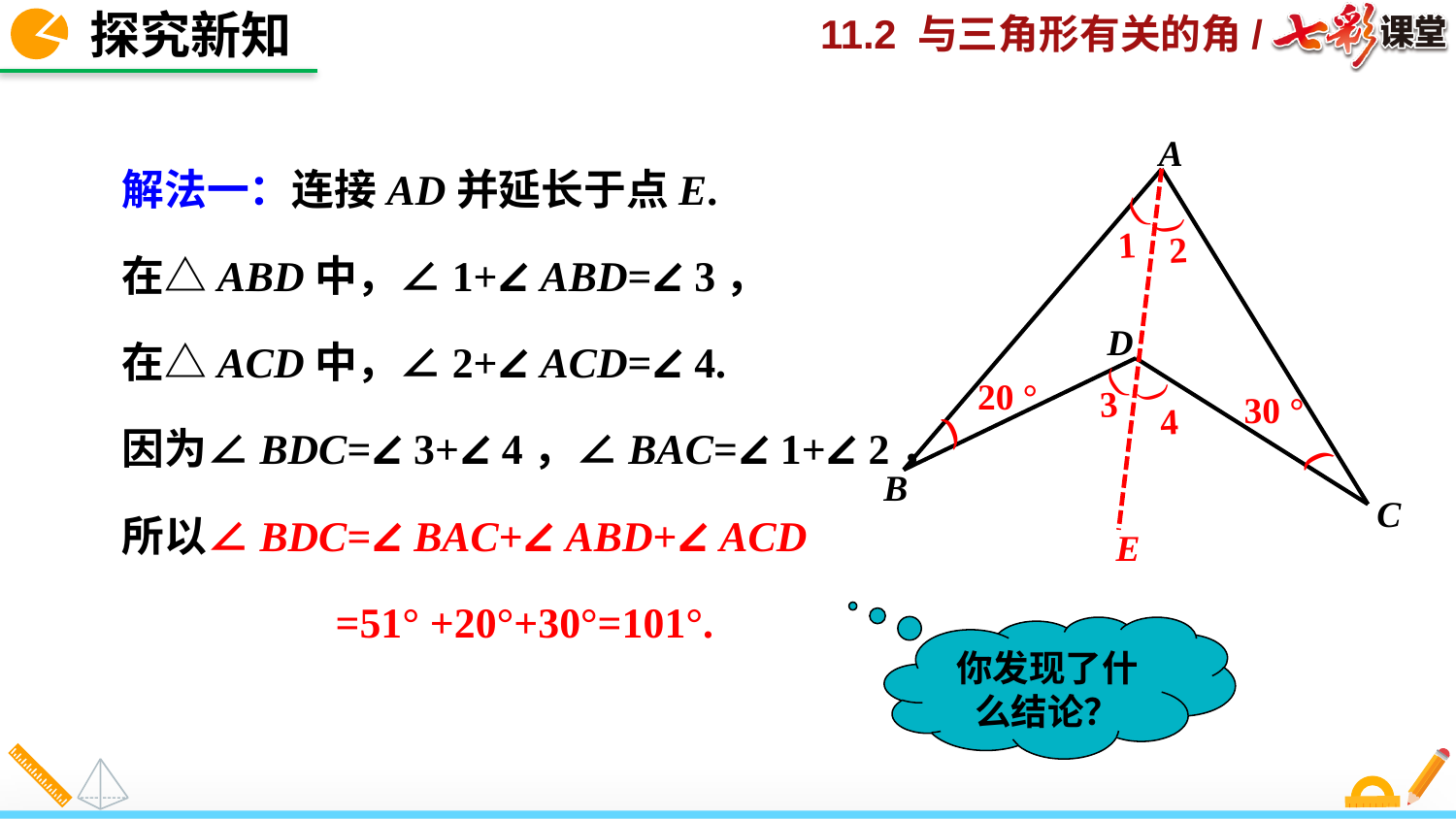

探究新知

解法一：连接AD并延长于点E.
在△ABD中，∠1+∠ABD=∠3，
在△ACD中，∠2+∠ACD=∠4.
因为∠BDC=∠3+∠4，∠BAC=∠1+∠2，
所以∠BDC=∠BAC+∠ABD+∠ACD
                    =51° +20°+30°=101°.
A
D
20 °
30 °
(
(
B
C
)
)
1
2
)
3
)
4
E
你发现了什么结论？